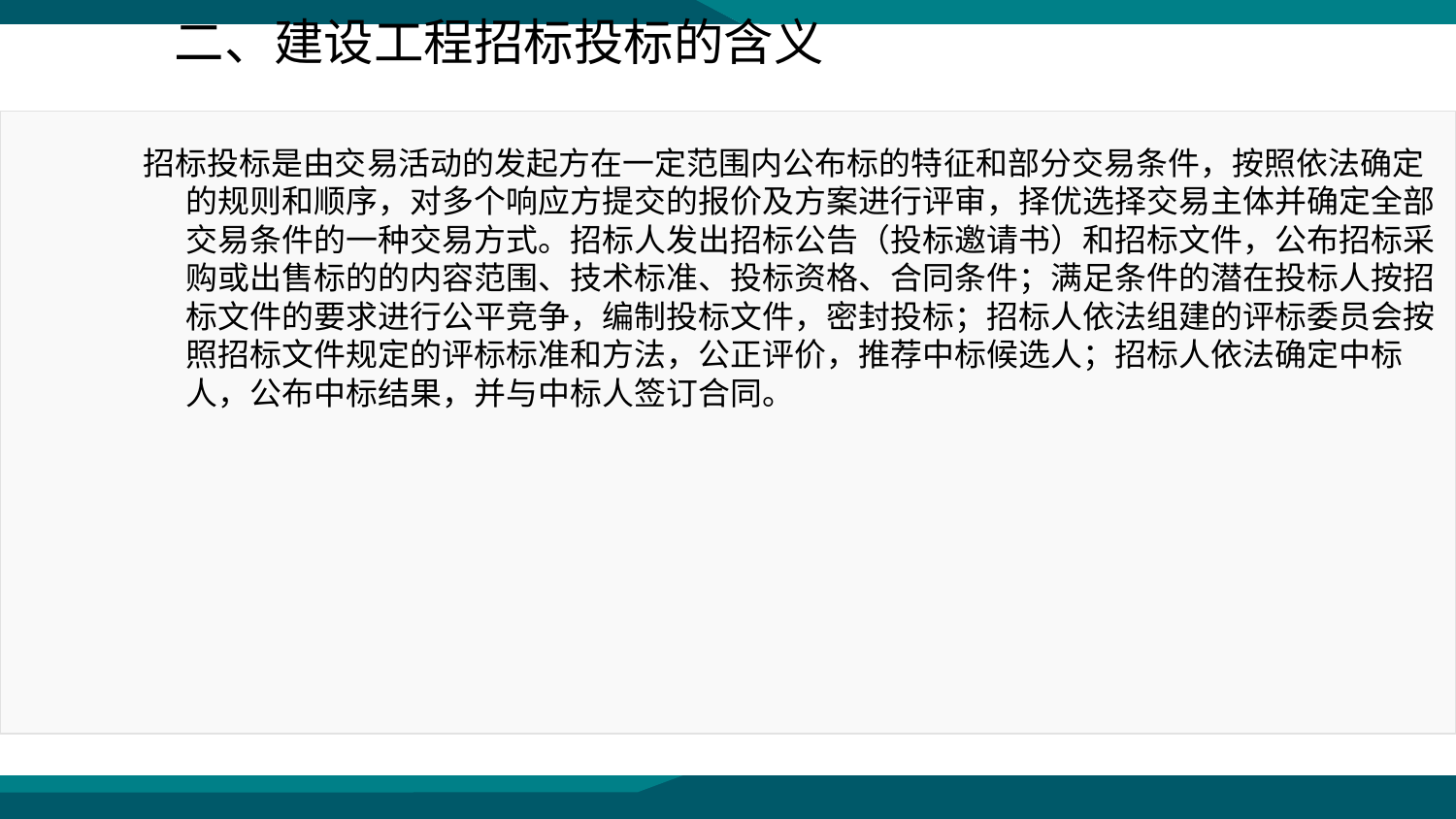

二、建设工程招标投标的含义
招标投标是由交易活动的发起方在一定范围内公布标的特征和部分交易条件，按照依法确定的规则和顺序，对多个响应方提交的报价及方案进行评审，择优选择交易主体并确定全部交易条件的一种交易方式。招标人发出招标公告（投标邀请书）和招标文件，公布招标采购或出售标的的内容范围、技术标准、投标资格、合同条件；满足条件的潜在投标人按招标文件的要求进行公平竞争，编制投标文件，密封投标；招标人依法组建的评标委员会按照招标文件规定的评标标准和方法，公正评价，推荐中标候选人；招标人依法确定中标人，公布中标结果，并与中标人签订合同。